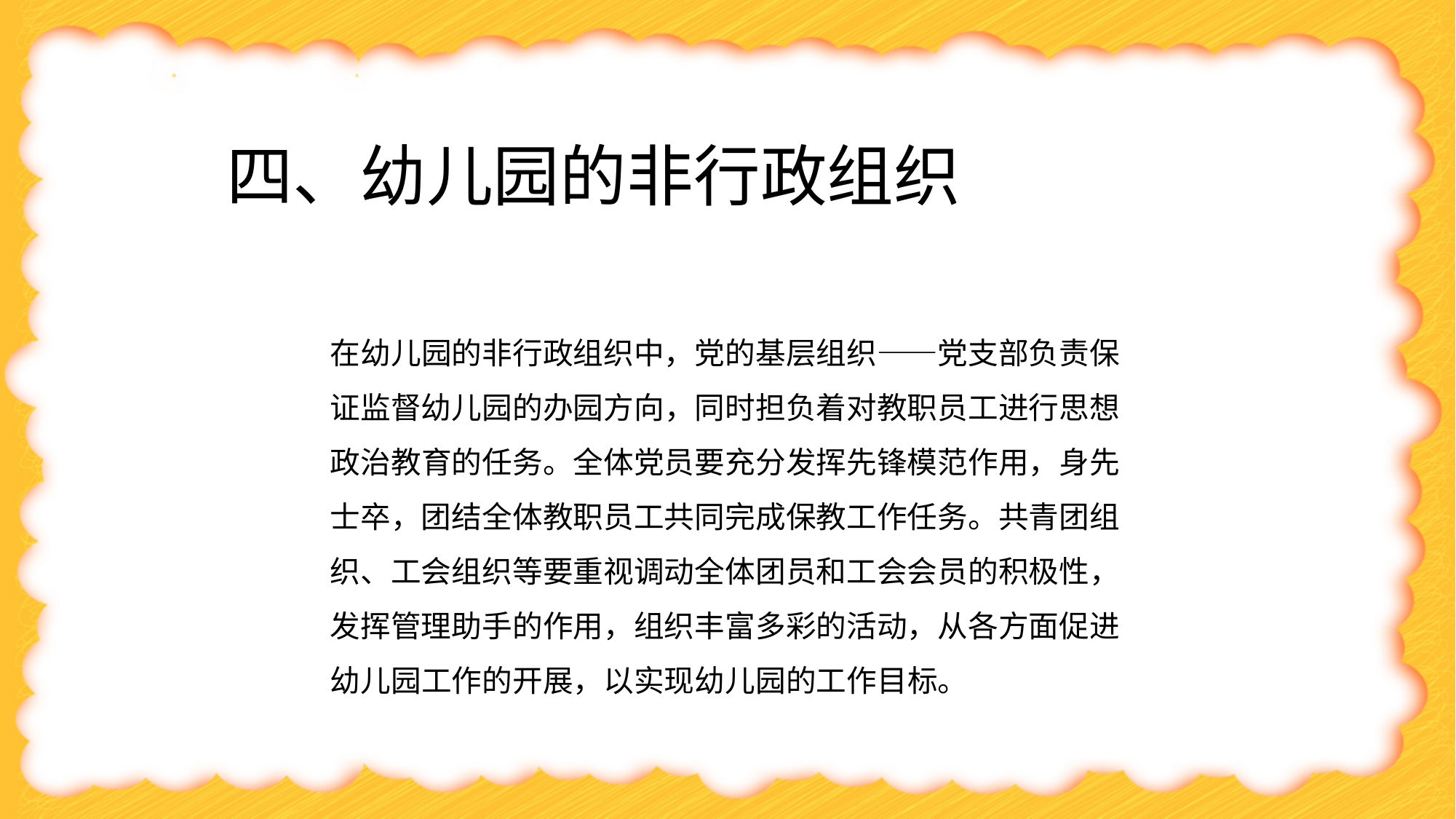

四、幼儿园的非行政组织
在幼儿园的非行政组织中，党的基层组织——党支部负责保证监督幼儿园的办园方向，同时担负着对教职员工进行思想政治教育的任务。全体党员要充分发挥先锋模范作用，身先士卒，团结全体教职员工共同完成保教工作任务。共青团组织、工会组织等要重视调动全体团员和工会会员的积极性，发挥管理助手的作用，组织丰富多彩的活动，从各方面促进幼儿园工作的开展，以实现幼儿园的工作目标。